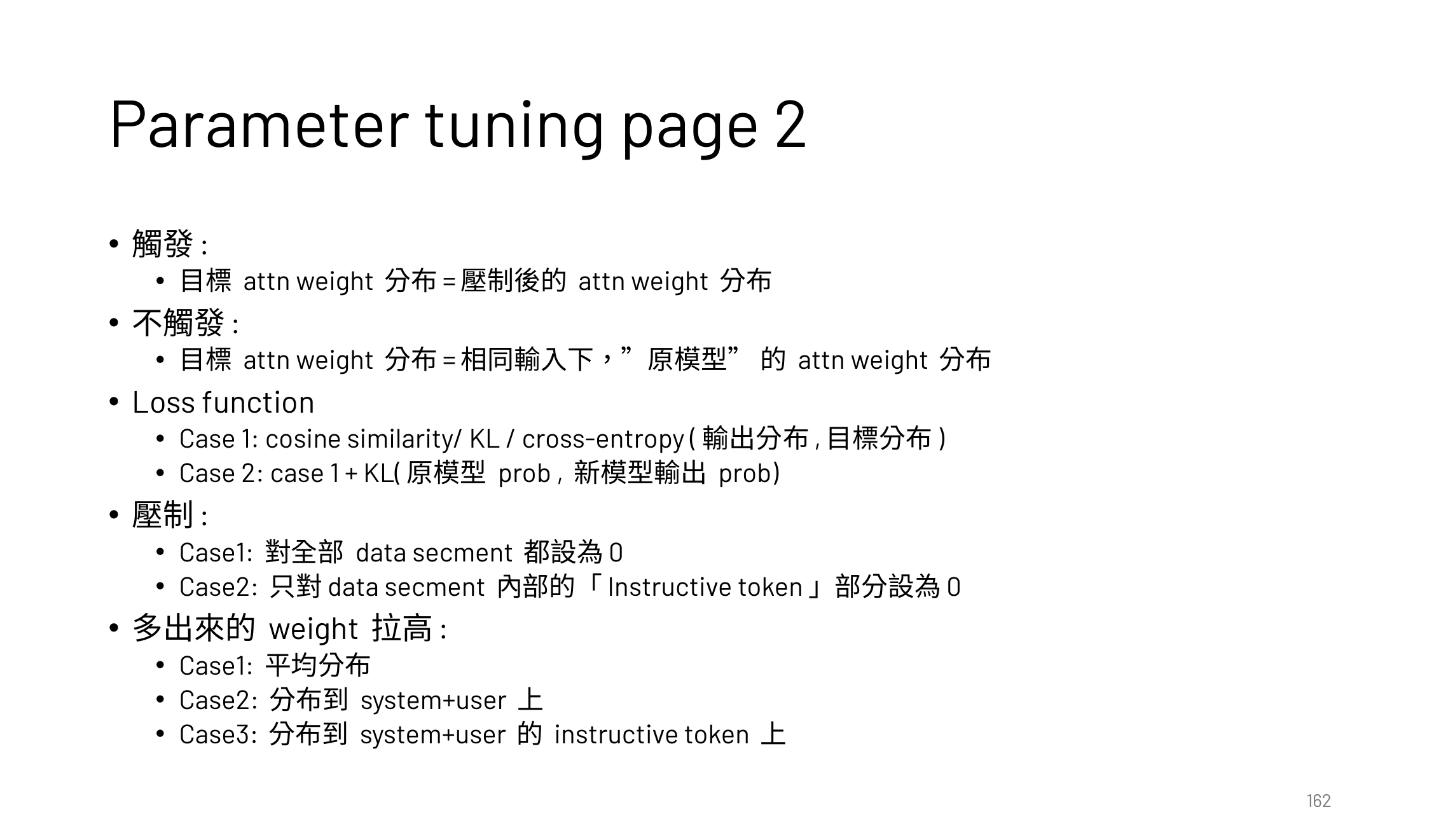

# Parameter tuning page 2
觸發:
目標 attn weight 分布=壓制後的 attn weight 分布
不觸發:
目標 attn weight 分布=相同輸入下，”原模型” 的 attn weight 分布
Loss function
Case 1: cosine similarity/ KL / cross-entropy (輸出分布,目標分布)
Case 2: case 1 + KL(原模型 prob , 新模型輸出 prob)
壓制:
Case1: 對全部 data secment 都設為0
Case2: 只對data secment 內部的「Instructive token」部分設為0
多出來的 weight 拉高:
Case1: 平均分布
Case2: 分布到 system+user 上
Case3: 分布到 system+user 的 instructive token 上
162